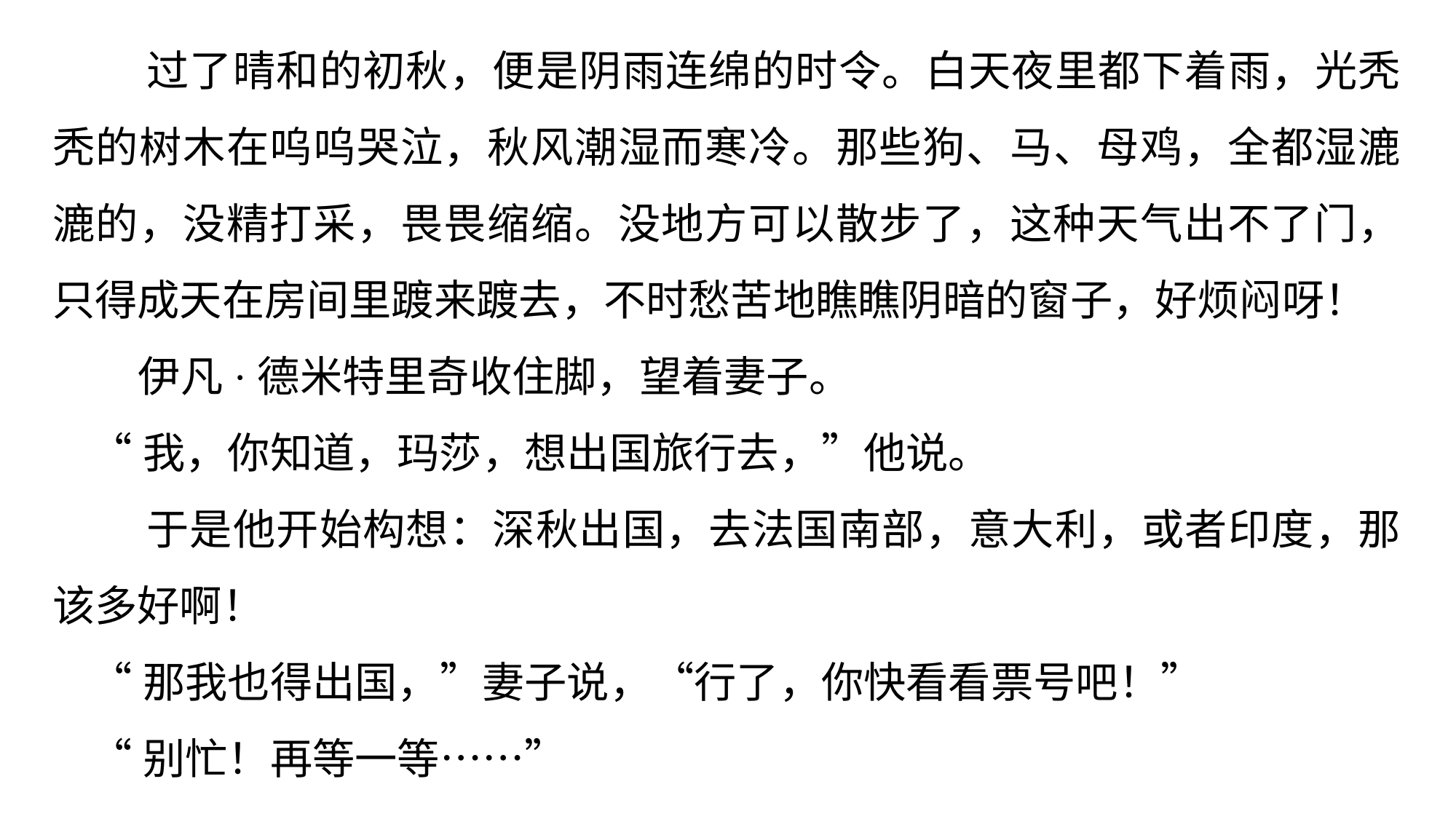

过了晴和的初秋，便是阴雨连绵的时令。白天夜里都下着雨，光秃秃的树木在呜呜哭泣，秋风潮湿而寒冷。那些狗、马、母鸡，全都湿漉漉的，没精打采，畏畏缩缩。没地方可以散步了，这种天气出不了门，只得成天在房间里踱来踱去，不时愁苦地瞧瞧阴暗的窗子，好烦闷呀！
        伊凡·德米特里奇收住脚，望着妻子。
    “我，你知道，玛莎，想出国旅行去，”他说。
        于是他开始构想：深秋出国，去法国南部，意大利，或者印度，那该多好啊！
    “那我也得出国，”妻子说，“行了，你快看看票号吧！”
    “别忙！再等一等……”